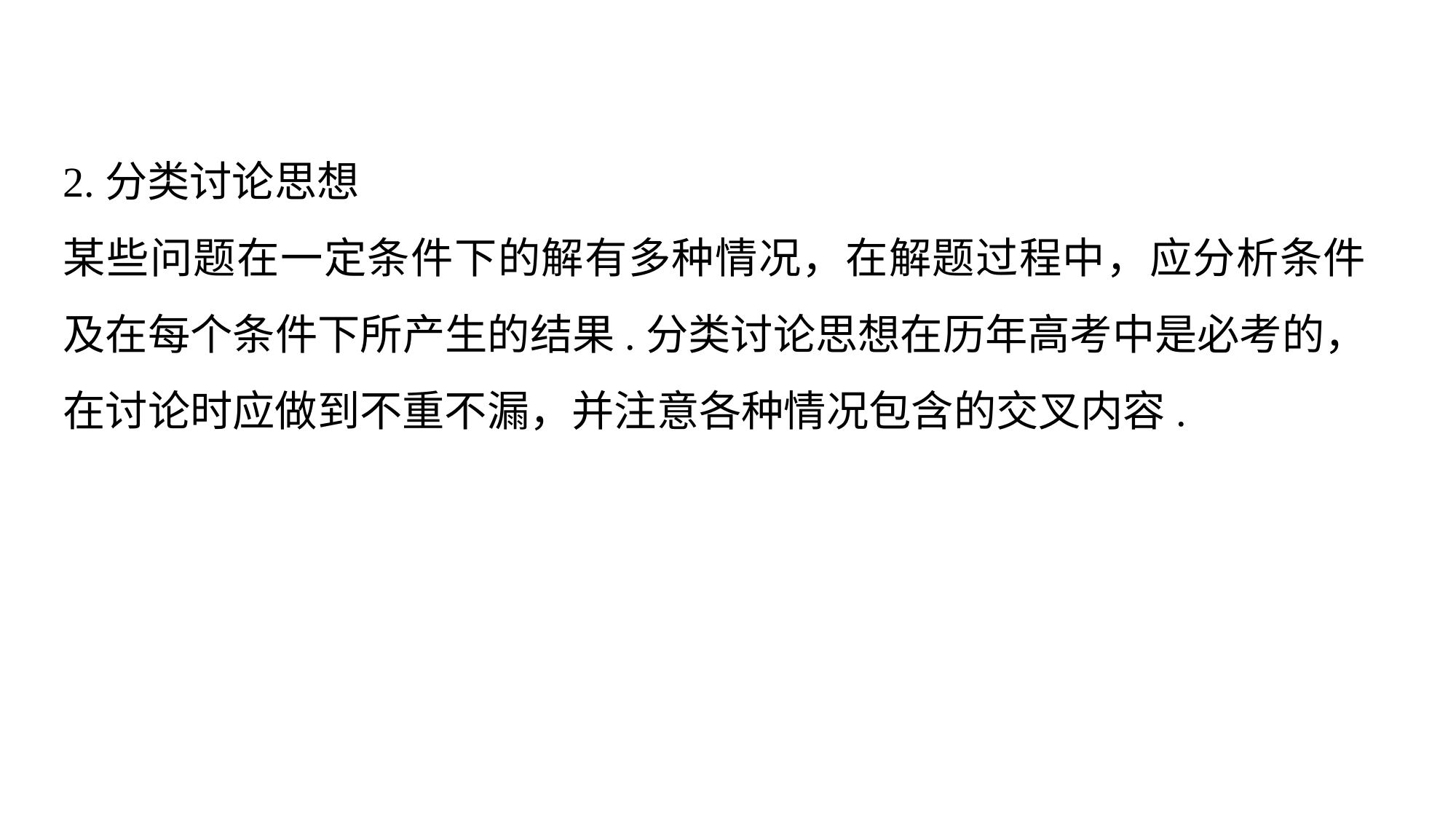

2.分类讨论思想
某些问题在一定条件下的解有多种情况，在解题过程中，应分析条件及在每个条件下所产生的结果.分类讨论思想在历年高考中是必考的，在讨论时应做到不重不漏，并注意各种情况包含的交叉内容.